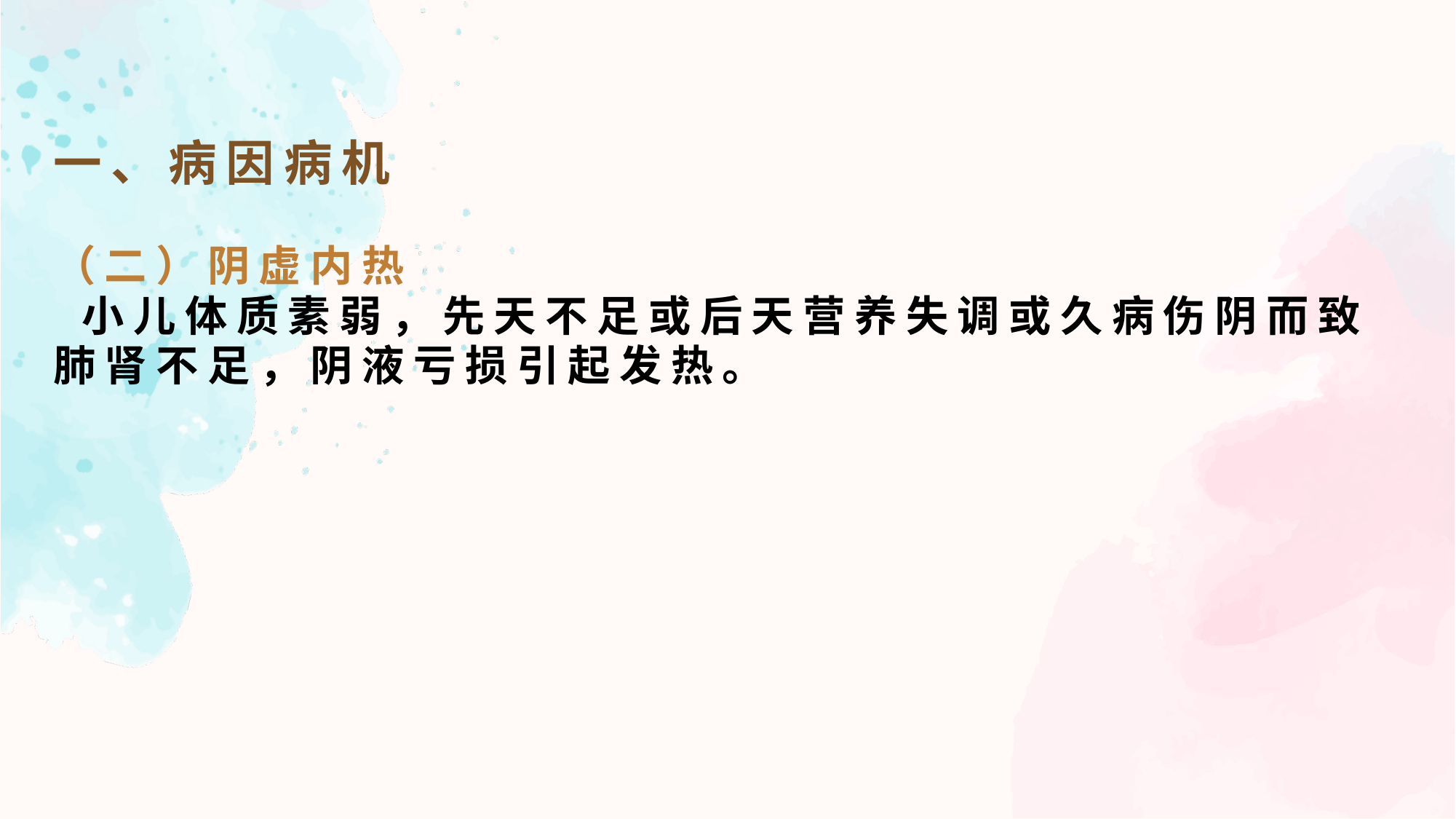

一、病因病机

（二）阴虚内热
 小儿体质素弱，先天不足或后天营养失调或久病伤阴而致肺肾不足，阴液亏损引起发热。